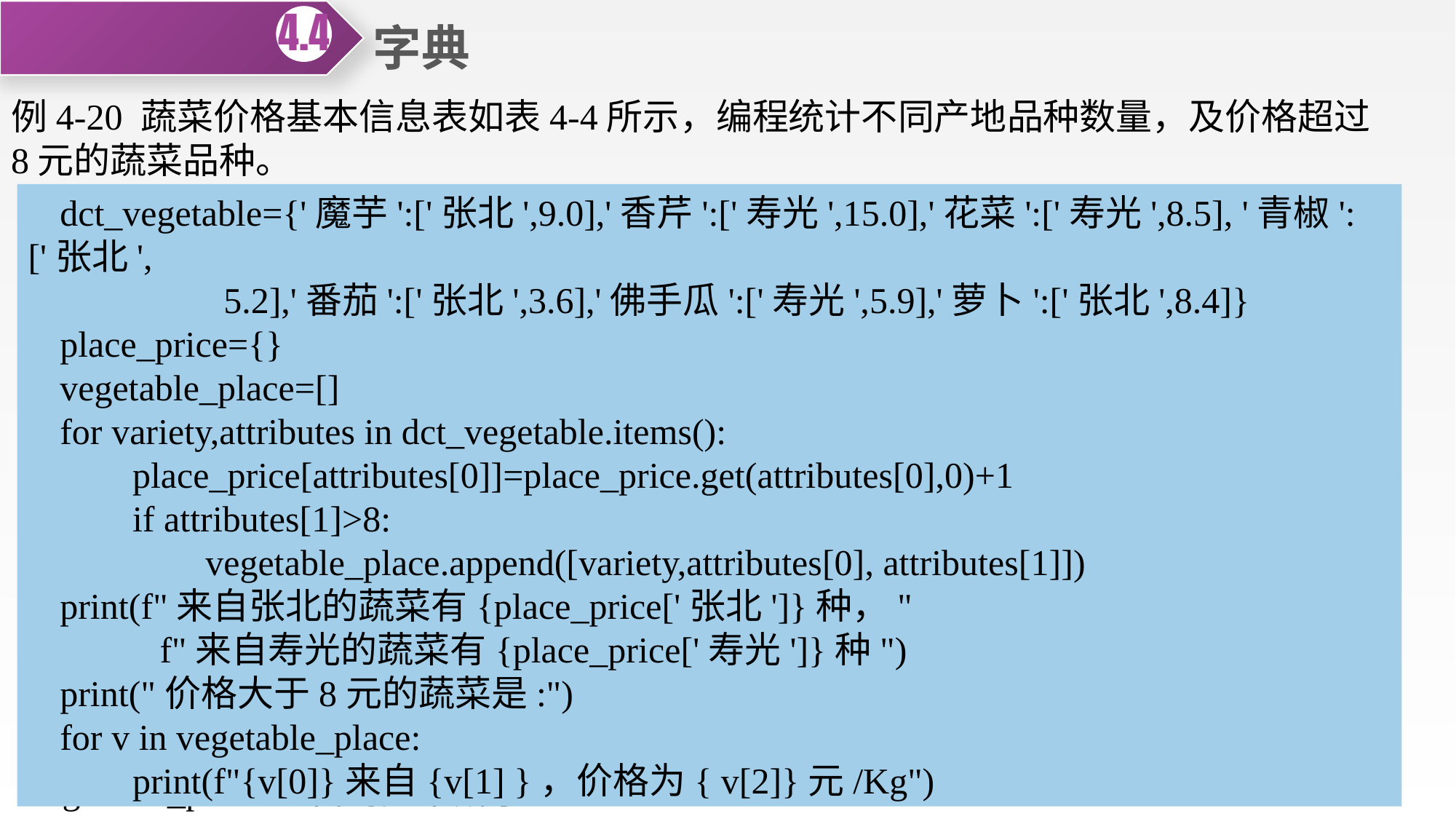

字典

4.4
例4-20 蔬菜价格基本信息表如表4-4所示，编程统计不同产地品种数量，及价格超过8元的蔬菜品种。
dct_vegetable={'魔芋':['张北',9.0],'香芹':['寿光',15.0],'花菜':['寿光',8.5], '青椒':['张北',
                  5.2],'番茄':['张北',3.6],'佛手瓜':['寿光',5.9],'萝卜':['张北',8.4]}
place_price={}
vegetable_place=[]
for variety,attributes in dct_vegetable.items():
        place_price[attributes[0]]=place_price.get(attributes[0],0)+1
        if attributes[1]>8:
                vegetable_place.append([variety,attributes[0], attributes[1]])
print(f"来自张北的蔬菜有{place_price['张北']}种，"
           f"来自寿光的蔬菜有{place_price['寿光']}种")
print("价格大于8元的蔬菜是:")
for v in vegetable_place:
        print(f"{v[0]}来自{v[1] }，价格为{ v[2]}元/Kg")
| 品种 | 产地 | 价格 |
| --- | --- | --- |
| 魔芋 | 张北 | 9.0 |
| 香芹 | 寿光 | 15.0 |
| 花菜 | 寿光 | 8.5 |
| 青椒 | 张北 | 5.2 |
| 番茄 | 张北 | 3.6 |
| 佛手瓜 | 寿光 | 5.9 |
| 萝卜 | 张北 | 8.4 |
    解题思路：考虑使用字典dct_vegetable来存储每行信息，品种作为键，产地和价格作为值，新建字典place_price来存储产地和蔬菜数量，产地做键，数量为值，通过新建列表vegetable_place来存储价格大于8元的蔬菜与产地，列表元素也为列表，第0个元素为蔬菜名称，第1个元素为产地，第2个元素为价格。通过字典遍历从dct_vegetable中获取所需信息，分别存入字典place_price和列表vegetable_place。代码如下所示：